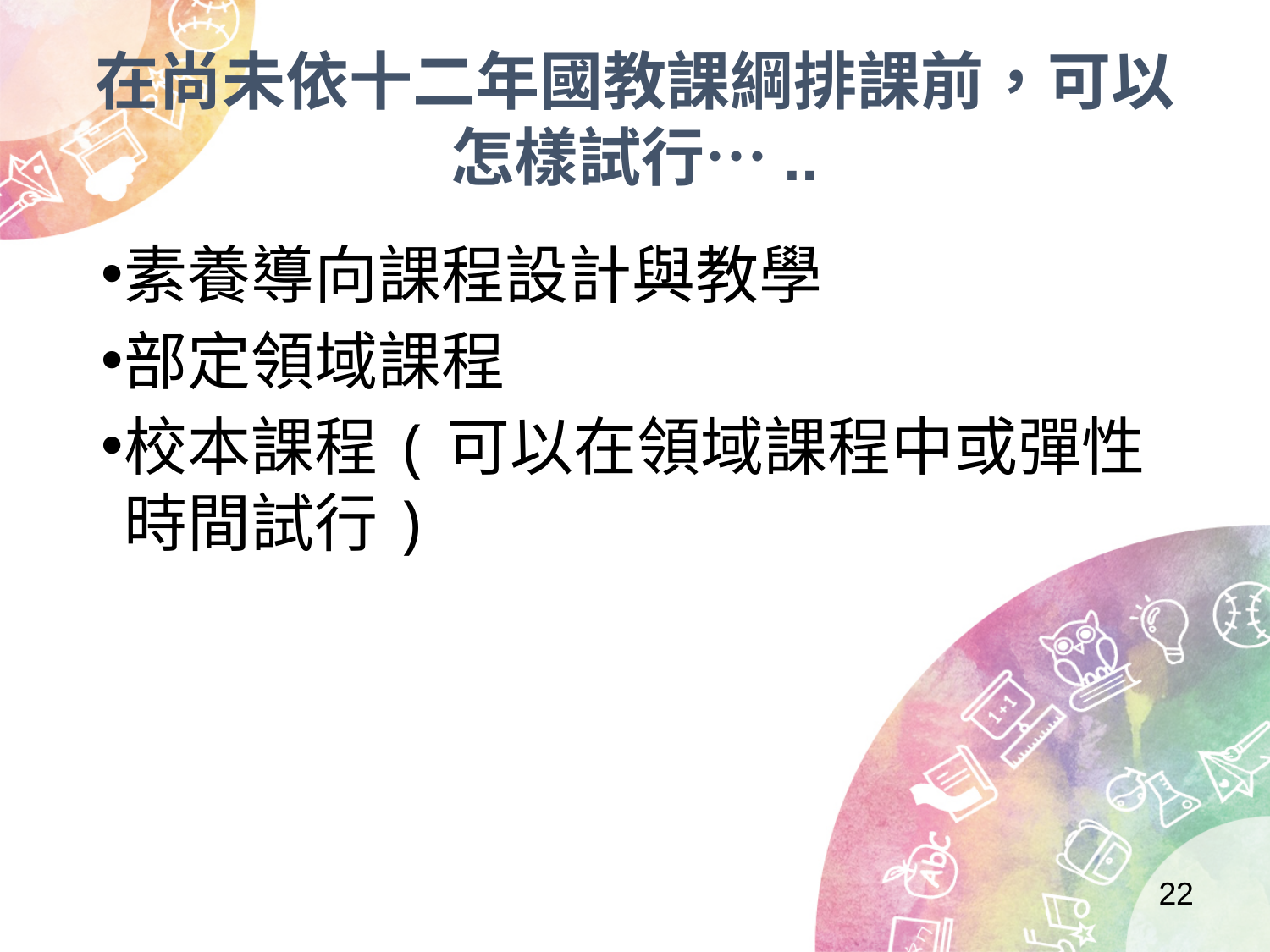

# 在尚未依十二年國教課綱排課前，可以怎樣試行…..
素養導向課程設計與教學
部定領域課程
校本課程(可以在領域課程中或彈性時間試行)
22